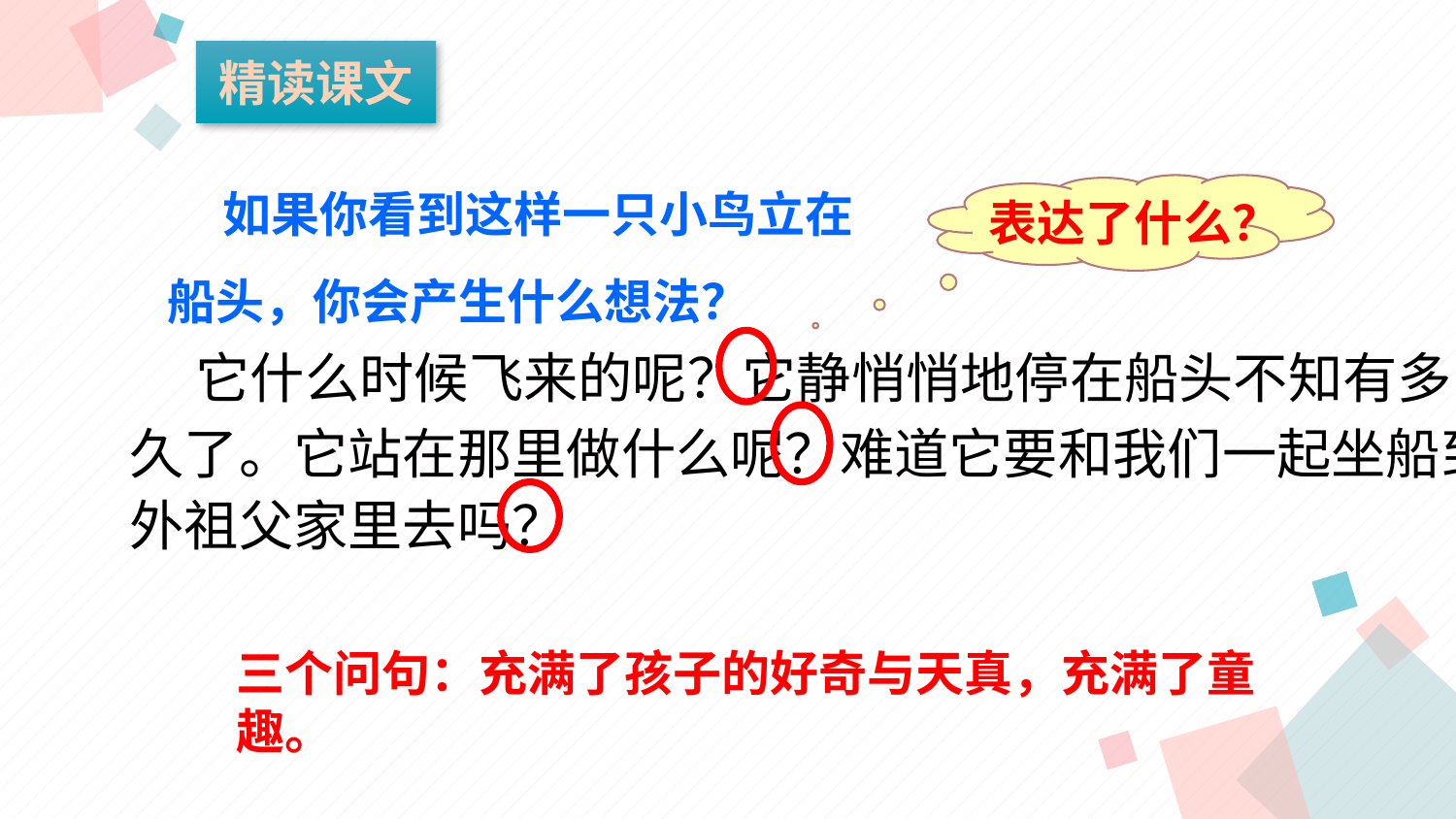

精读课文
    如果你看到这样一只小鸟立在船头，你会产生什么想法？

表达了什么？

   它什么时候飞来的呢？它静悄悄地停在船头不知有多久了。它站在那里做什么呢？难道它要和我们一起坐船到外祖父家里去吗？

三个问句：充满了孩子的好奇与天真，充满了童趣。